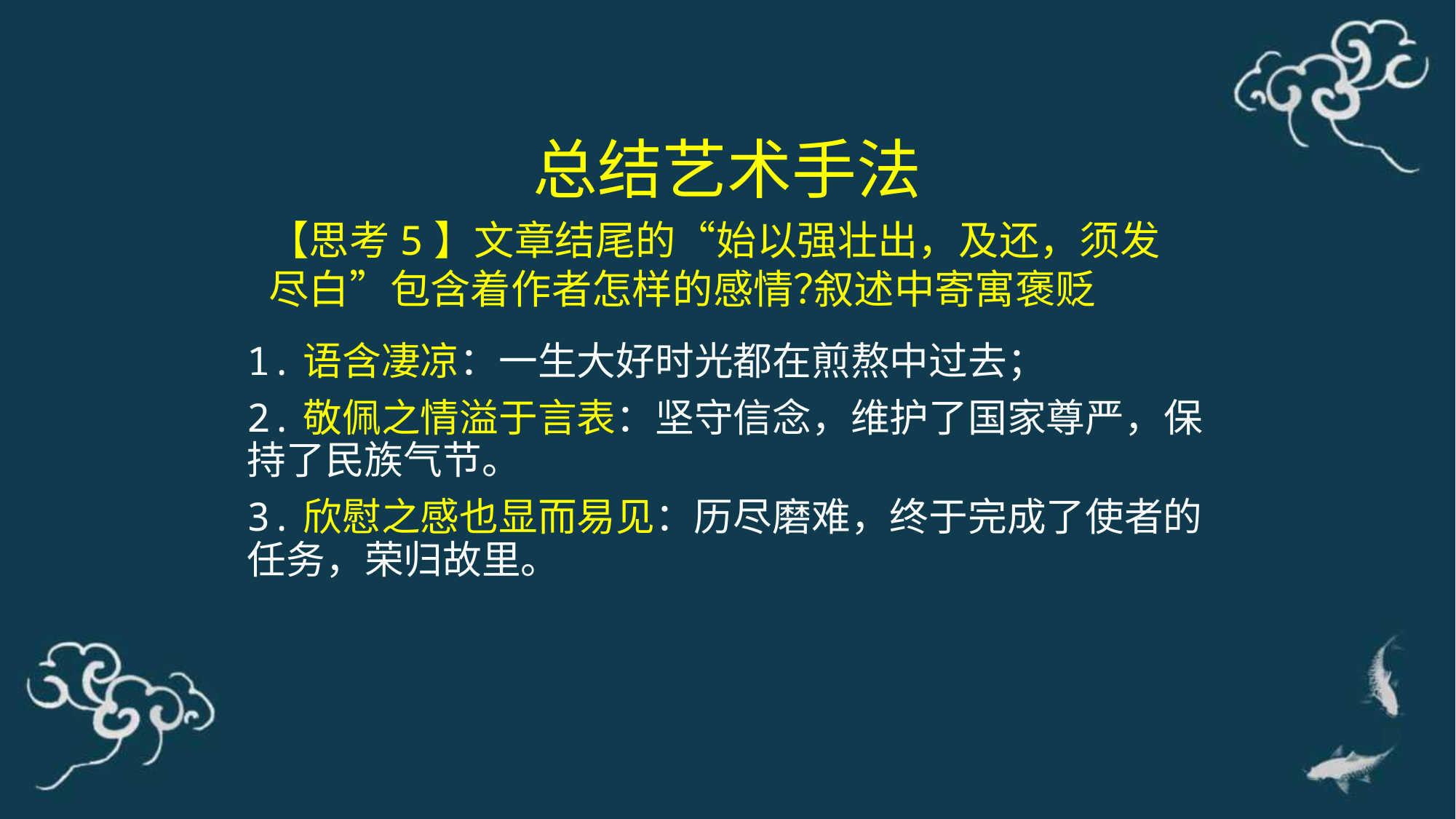

总结艺术手法
【思考5】文章结尾的“始以强壮出，及还，须发尽白”包含着作者怎样的感情？
叙述中寄寓褒贬
1.语含凄凉：一生大好时光都在煎熬中过去；
2.敬佩之情溢于言表：坚守信念，维护了国家尊严，保持了民族气节。
3.欣慰之感也显而易见：历尽磨难，终于完成了使者的任务，荣归故里。